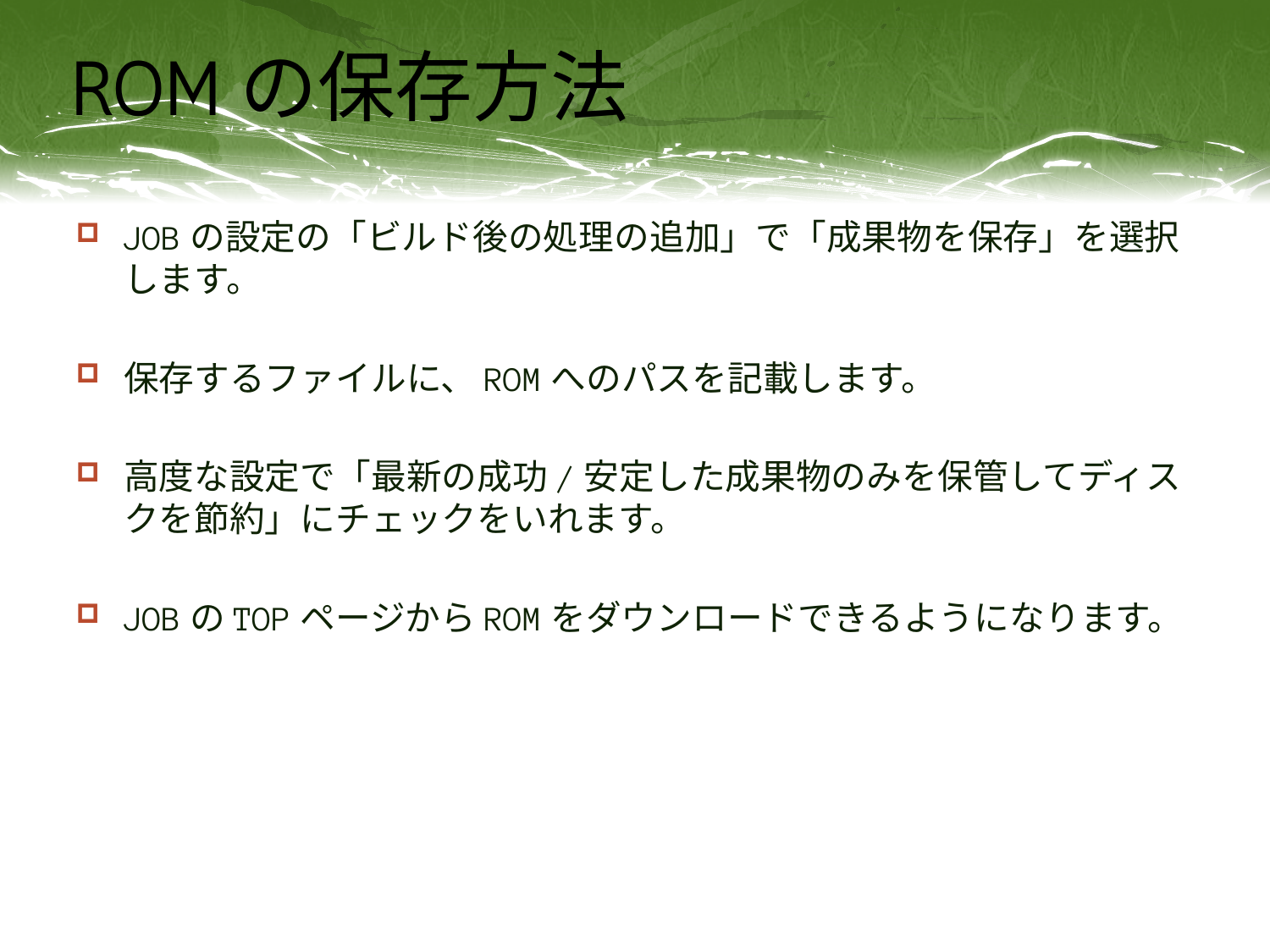

# ROMの保存方法
JOBの設定の「ビルド後の処理の追加」で「成果物を保存」を選択します。

保存するファイルに、ROMへのパスを記載します。

高度な設定で「最新の成功/安定した成果物のみを保管してディスクを節約」にチェックをいれます。

JOBのTOPページからROMをダウンロードできるようになります。